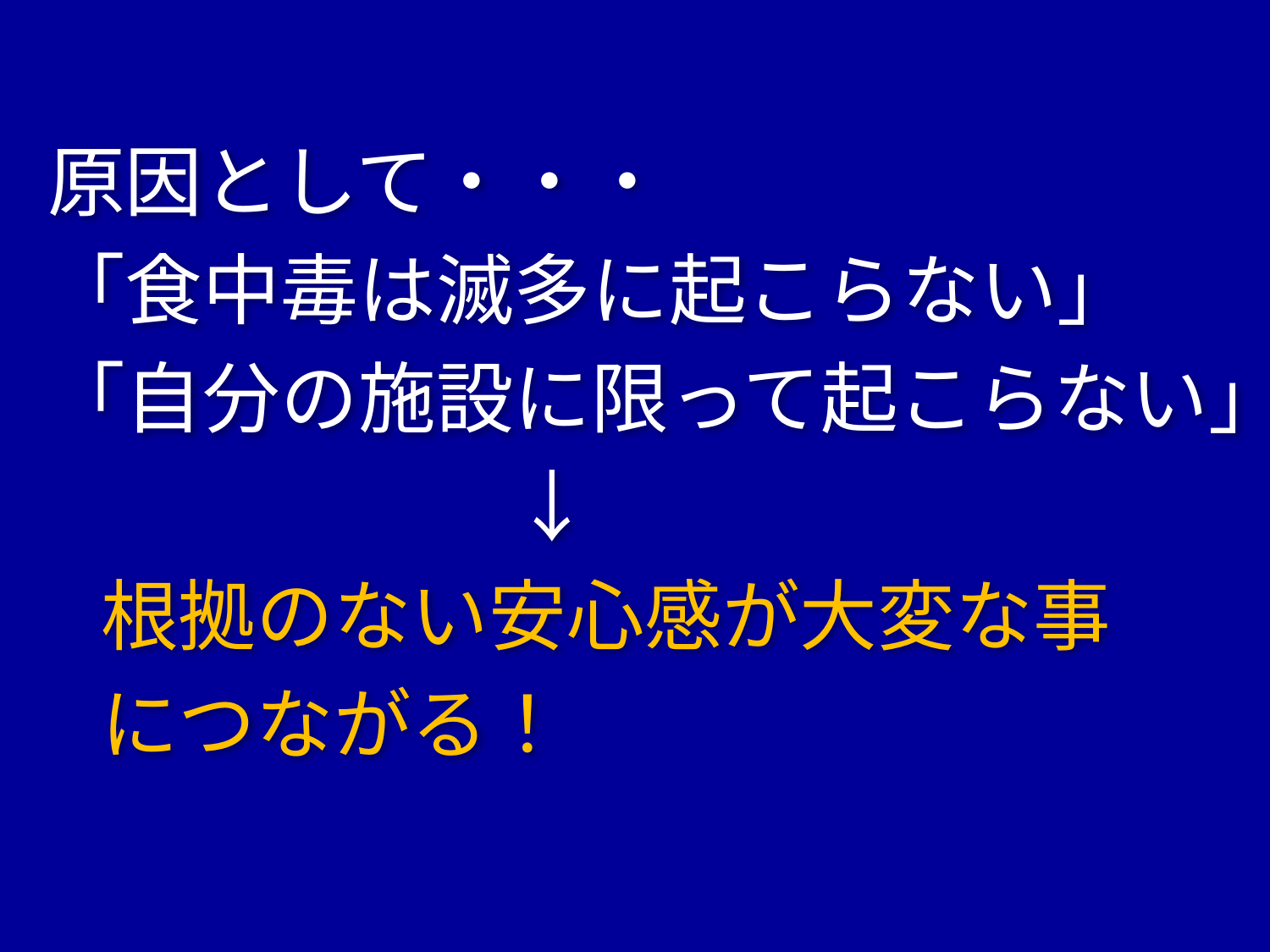

原因として・・・
「食中毒は滅多に起こらない」
「自分の施設に限って起こらない」
　　　　　　↓
  根拠のない安心感が大変な事
  につながる！